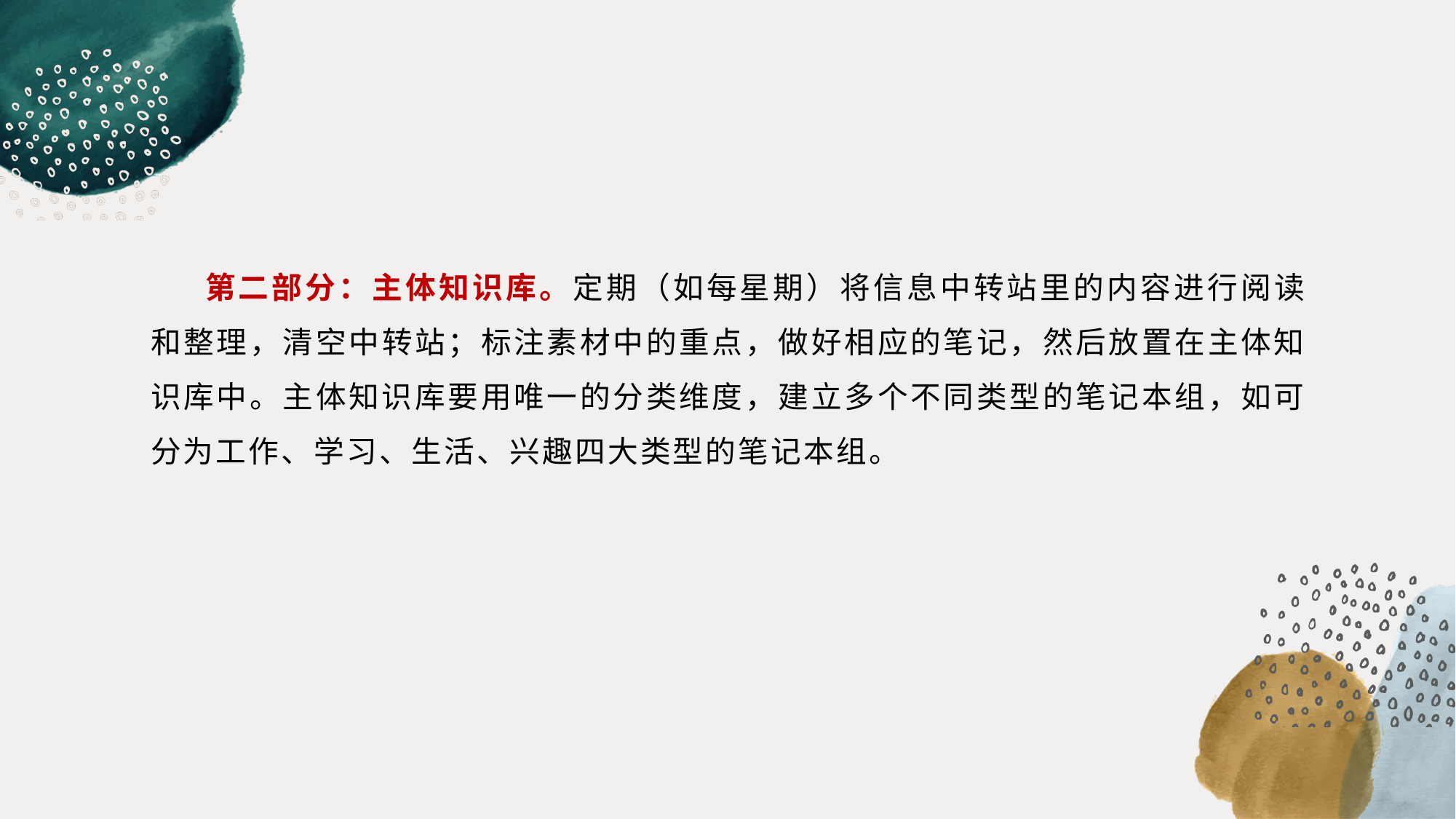

第二部分：主体知识库。定期（如每星期）将信息中转站里的内容进行阅读和整理，清空中转站；标注素材中的重点，做好相应的笔记，然后放置在主体知识库中。主体知识库要用唯一的分类维度，建立多个不同类型的笔记本组，如可分为工作、学习、生活、兴趣四大类型的笔记本组。